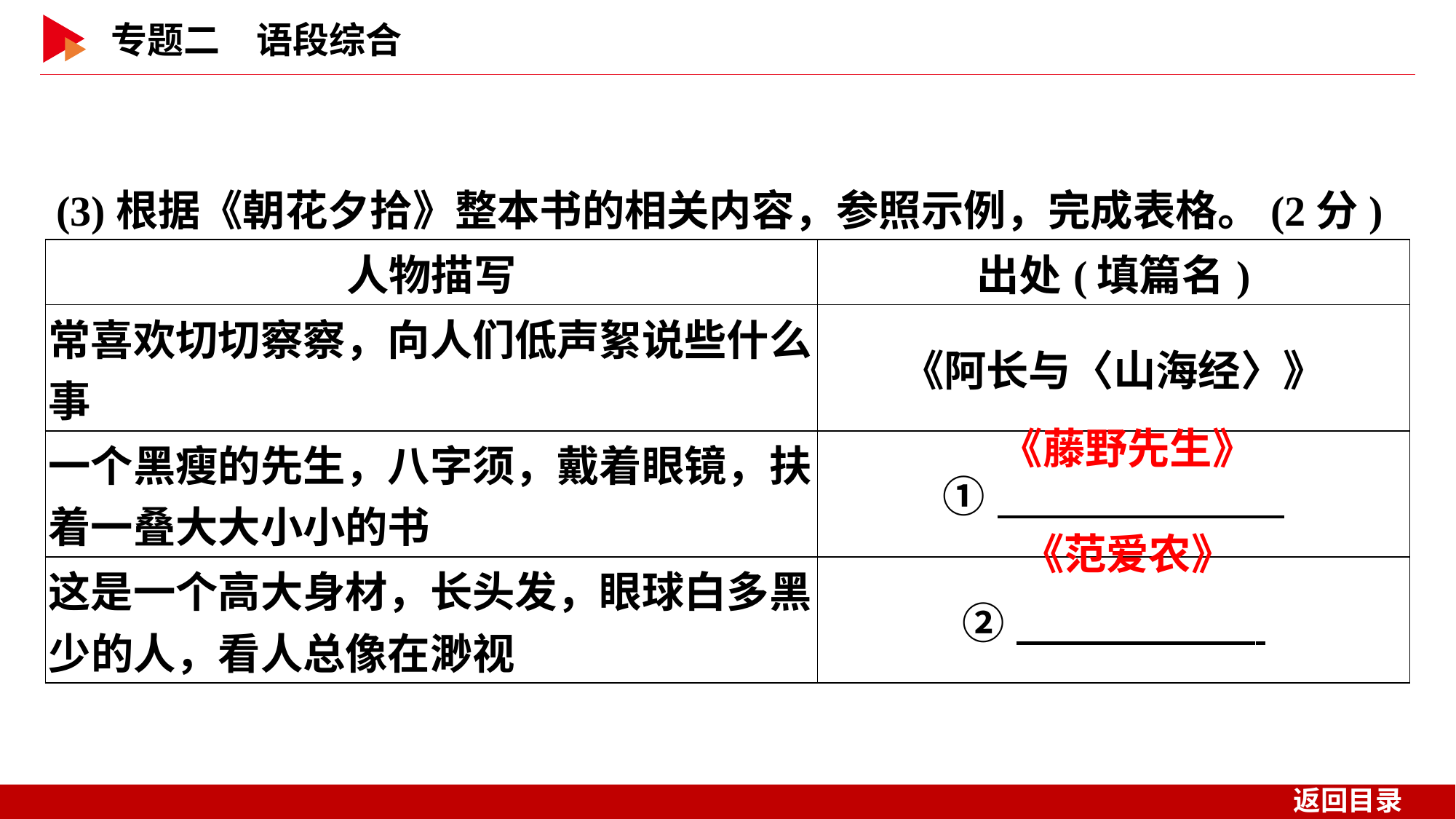

(3)根据《朝花夕拾》整本书的相关内容，参照示例，完成表格。(2分)
| 人物描写 | 出处(填篇名) |
| --- | --- |
| 常喜欢切切察察，向人们低声絮说些什么事 | 《阿长与〈山海经〉》 |
| 一个黑瘦的先生，八字须，戴着眼镜，扶着一叠大大小小的书 | ① |
| 这是一个高大身材，长头发，眼球白多黑少的人，看人总像在渺视 | ② |
《藤野先生》
《范爱农》